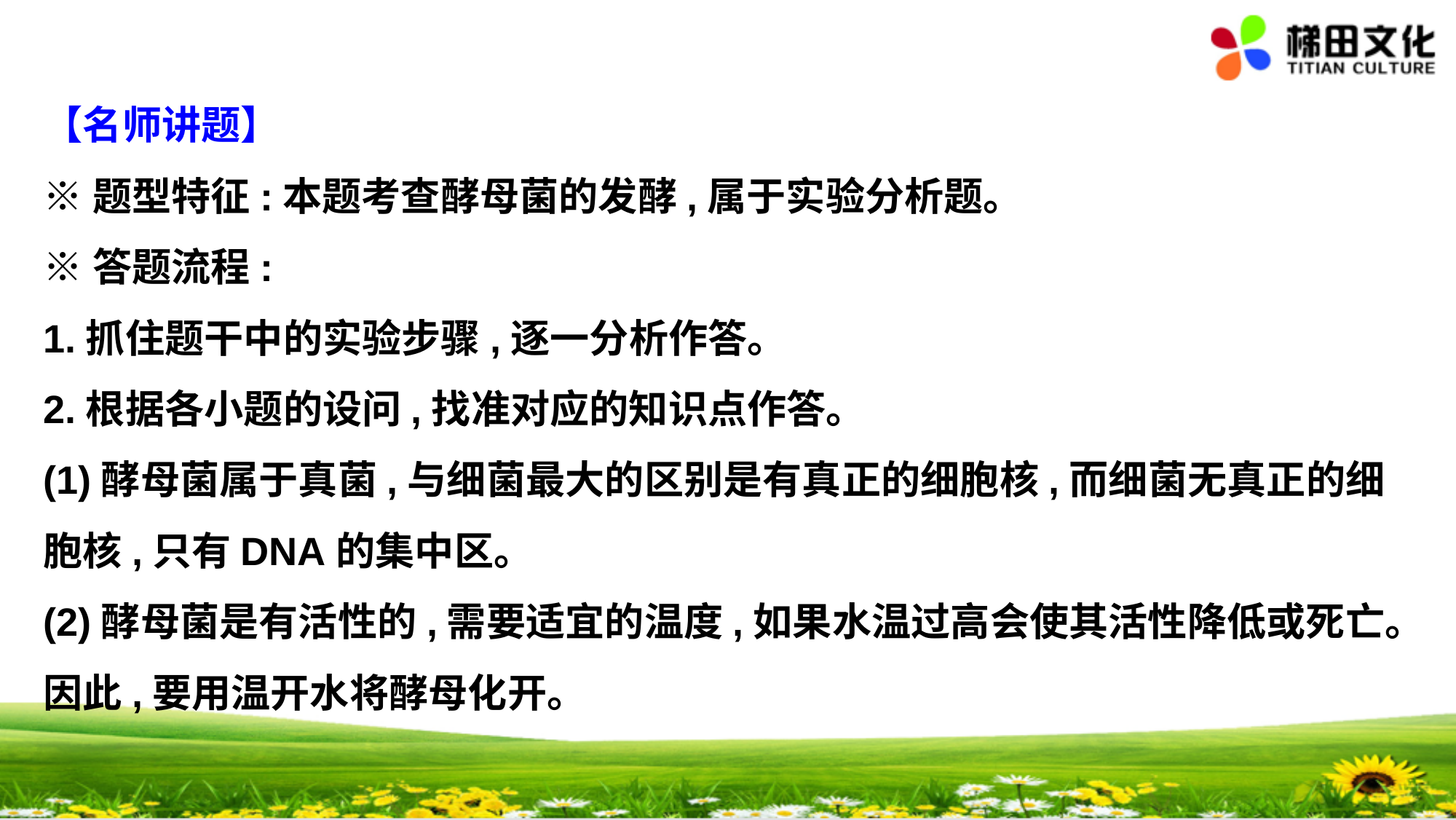

【名师讲题】
※题型特征:本题考查酵母菌的发酵,属于实验分析题。
※答题流程:
1.抓住题干中的实验步骤,逐一分析作答。
2.根据各小题的设问,找准对应的知识点作答。
(1)酵母菌属于真菌,与细菌最大的区别是有真正的细胞核,而细菌无真正的细胞核,只有DNA的集中区。
(2)酵母菌是有活性的,需要适宜的温度,如果水温过高会使其活性降低或死亡。因此,要用温开水将酵母化开。